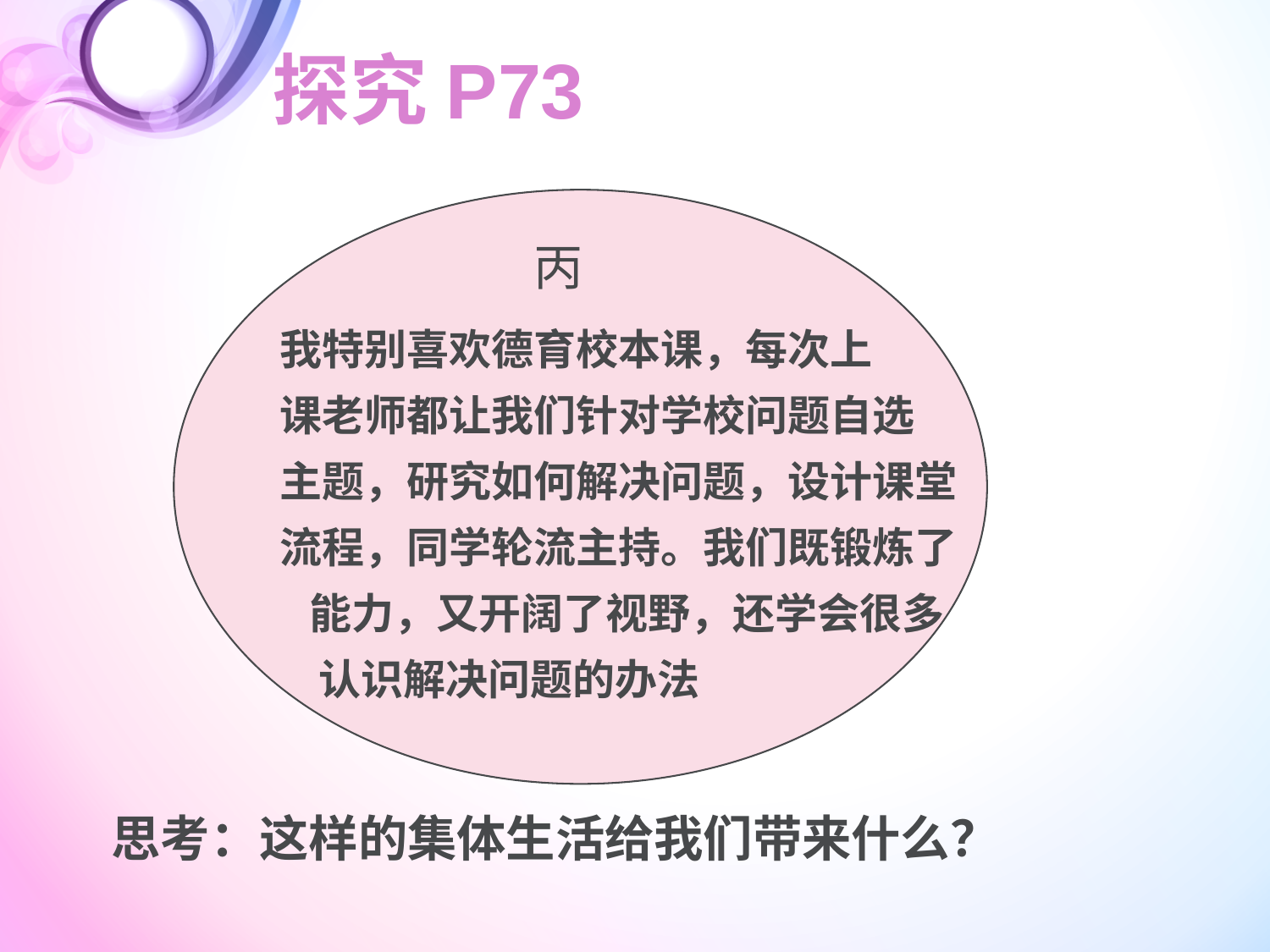

探究P73

丙
我特别喜欢德育校本课，每次上
课老师都让我们针对学校问题自选
主题，研究如何解决问题，设计课堂
流程，同学轮流主持。我们既锻炼了
  能力，又开阔了视野，还学会很多
   认识解决问题的办法
思考：这样的集体生活给我们带来什么？